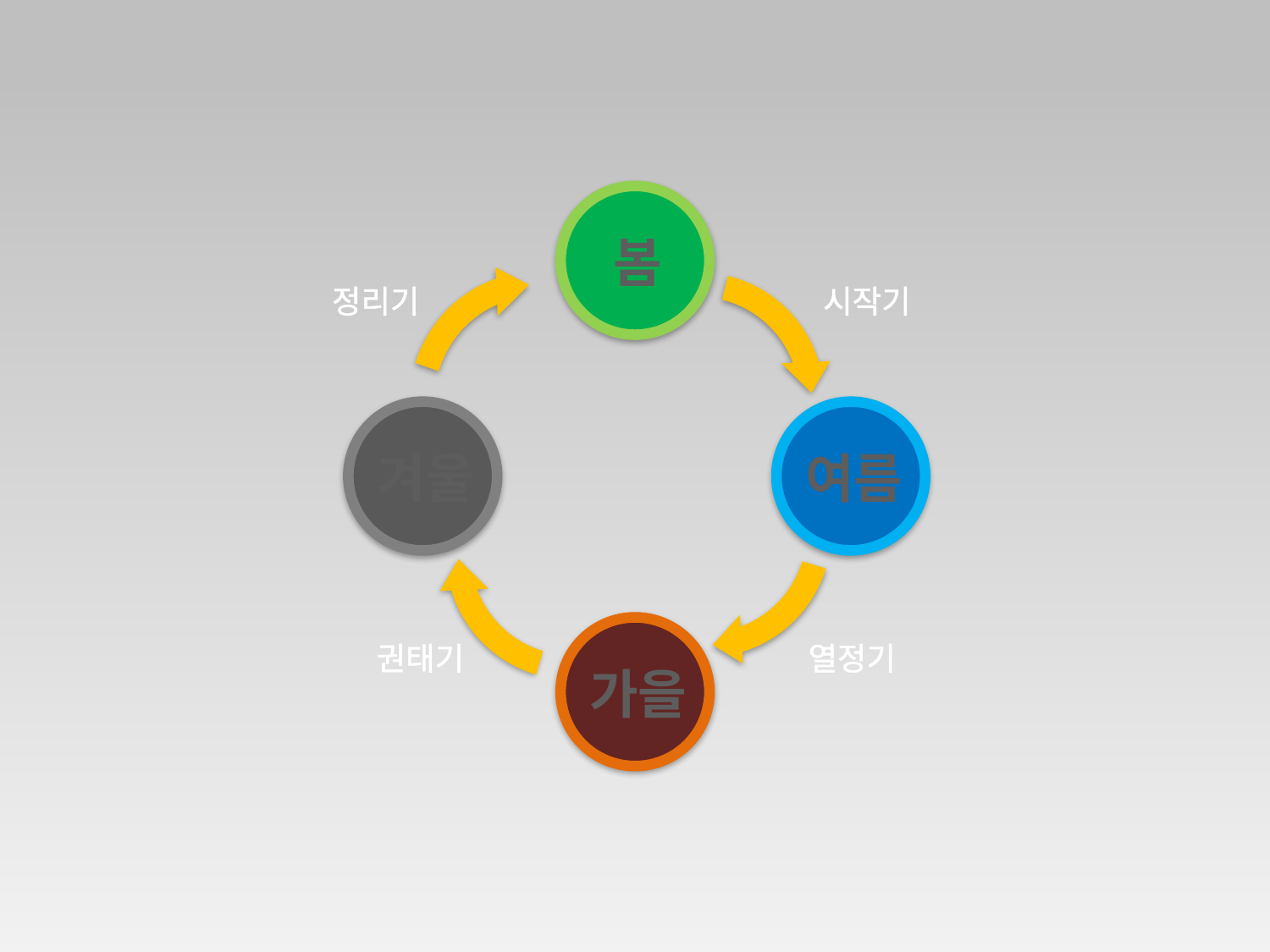

봄

정리기
시작기

겨울
여름

권태기
열정기
가을